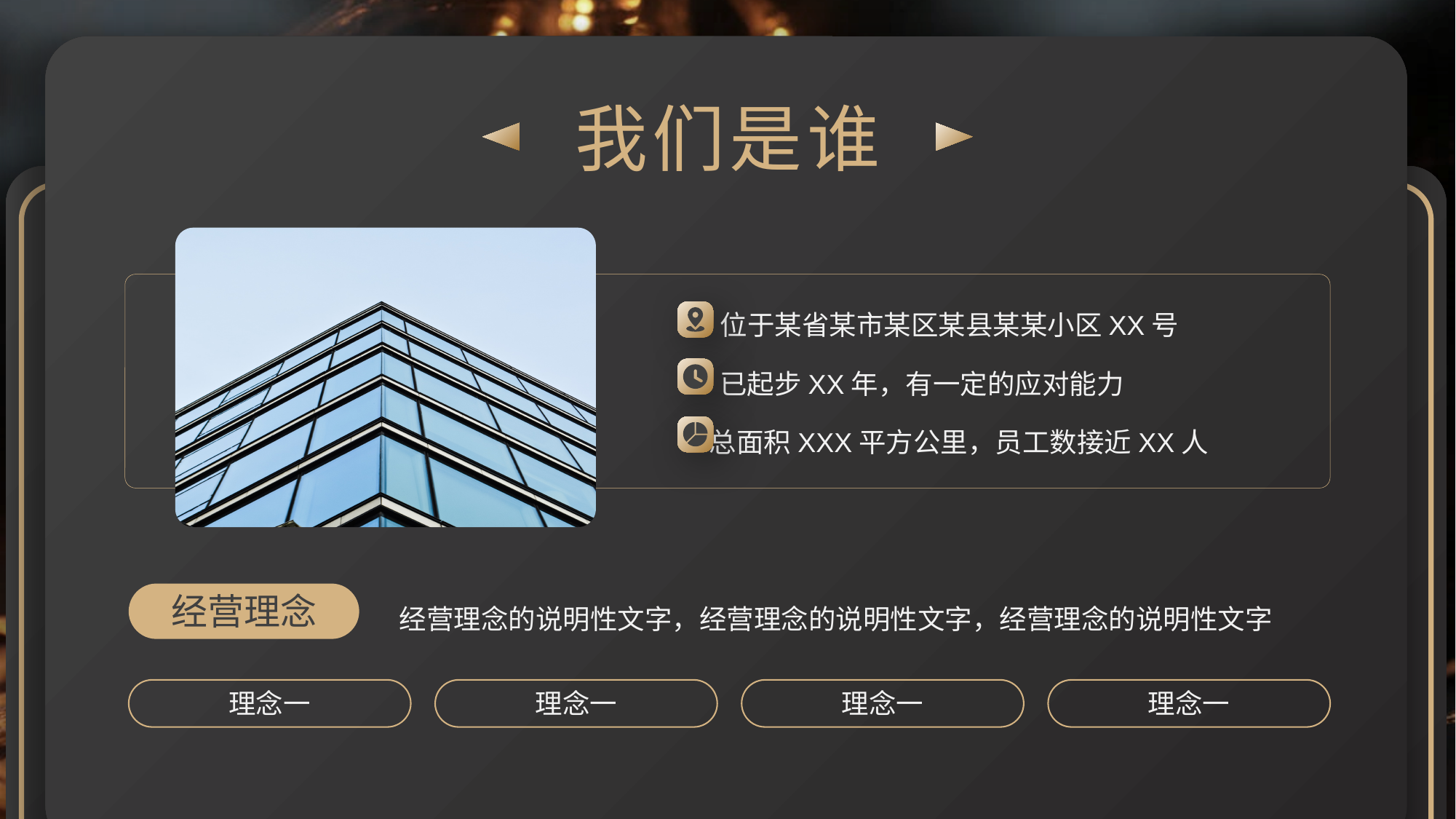

我们是谁

位于某省某市某区某县某某小区XX号

已起步XX年，有一定的应对能力

总面积XXX平方公里，员工数接近XX人

经营理念的说明性文字，经营理念的说明性文字，经营理念的说明性文字

经营理念

理念一
理念一
理念一
理念一